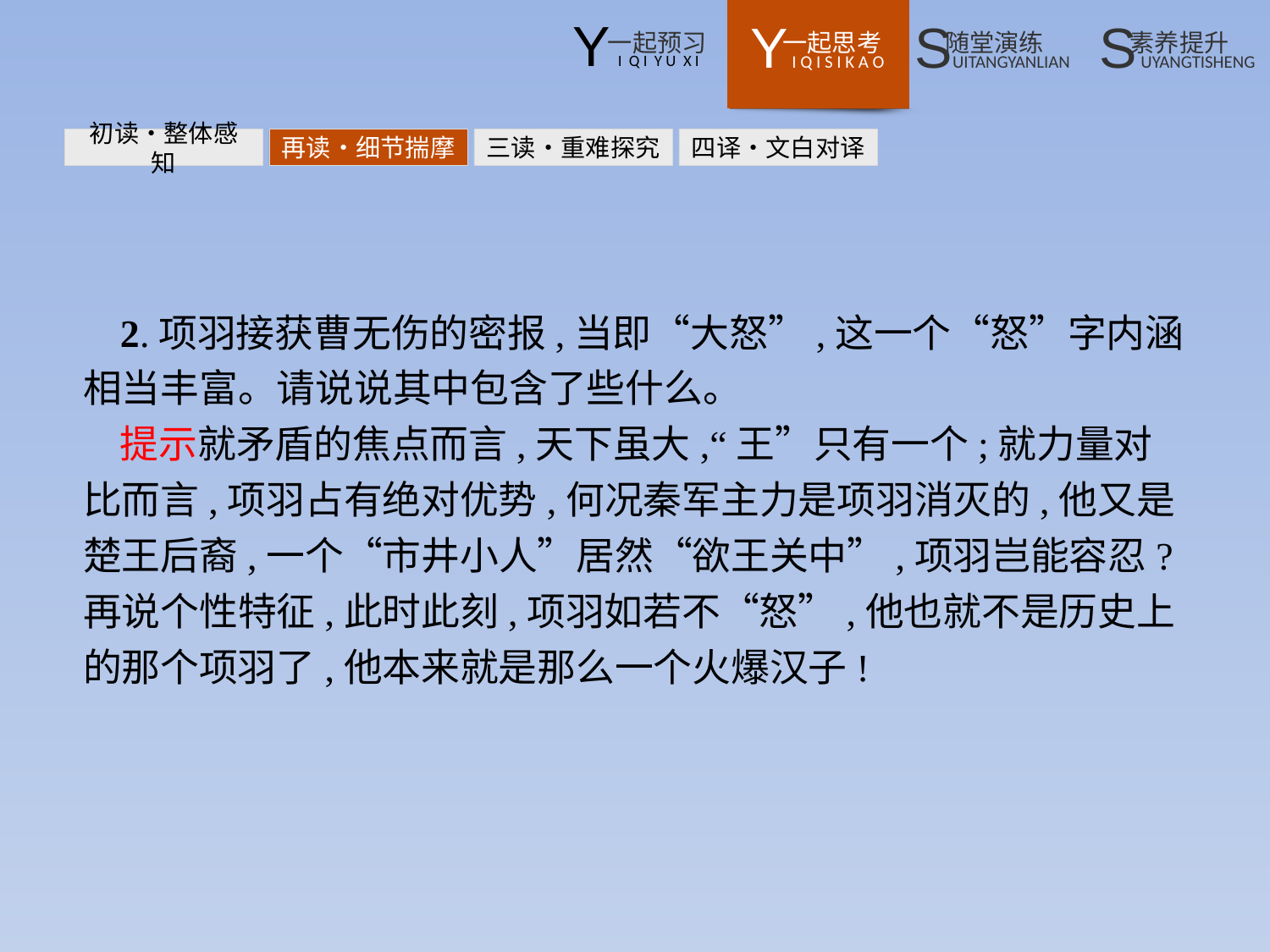

初读•整体感知
再读•细节揣摩
三读•重难探究
四译•文白对译
2.项羽接获曹无伤的密报,当即“大怒”,这一个“怒”字内涵相当丰富。请说说其中包含了些什么。
提示就矛盾的焦点而言,天下虽大,“王”只有一个;就力量对比而言,项羽占有绝对优势,何况秦军主力是项羽消灭的,他又是楚王后裔,一个“市井小人”居然“欲王关中”,项羽岂能容忍?再说个性特征,此时此刻,项羽如若不“怒”,他也就不是历史上的那个项羽了,他本来就是那么一个火爆汉子!